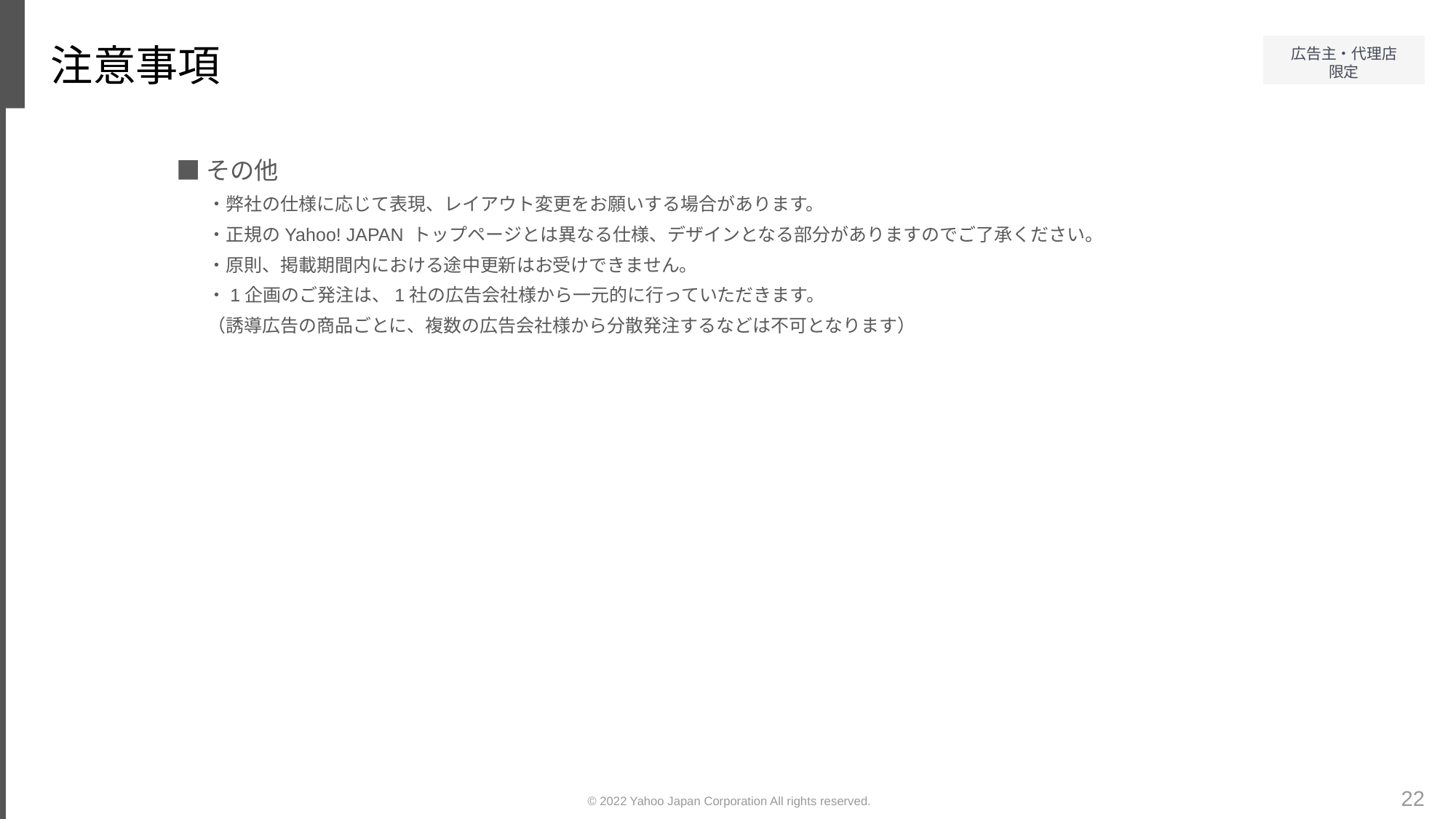

注意事項
■その他
・弊社の仕様に応じて表現、レイアウト変更をお願いする場合があります。
・正規のYahoo! JAPAN トップページとは異なる仕様、デザインとなる部分がありますのでご了承ください。
・原則、掲載期間内における途中更新はお受けできません。
・1企画のご発注は、1社の広告会社様から一元的に行っていただきます。
（誘導広告の商品ごとに、複数の広告会社様から分散発注するなどは不可となります）
22